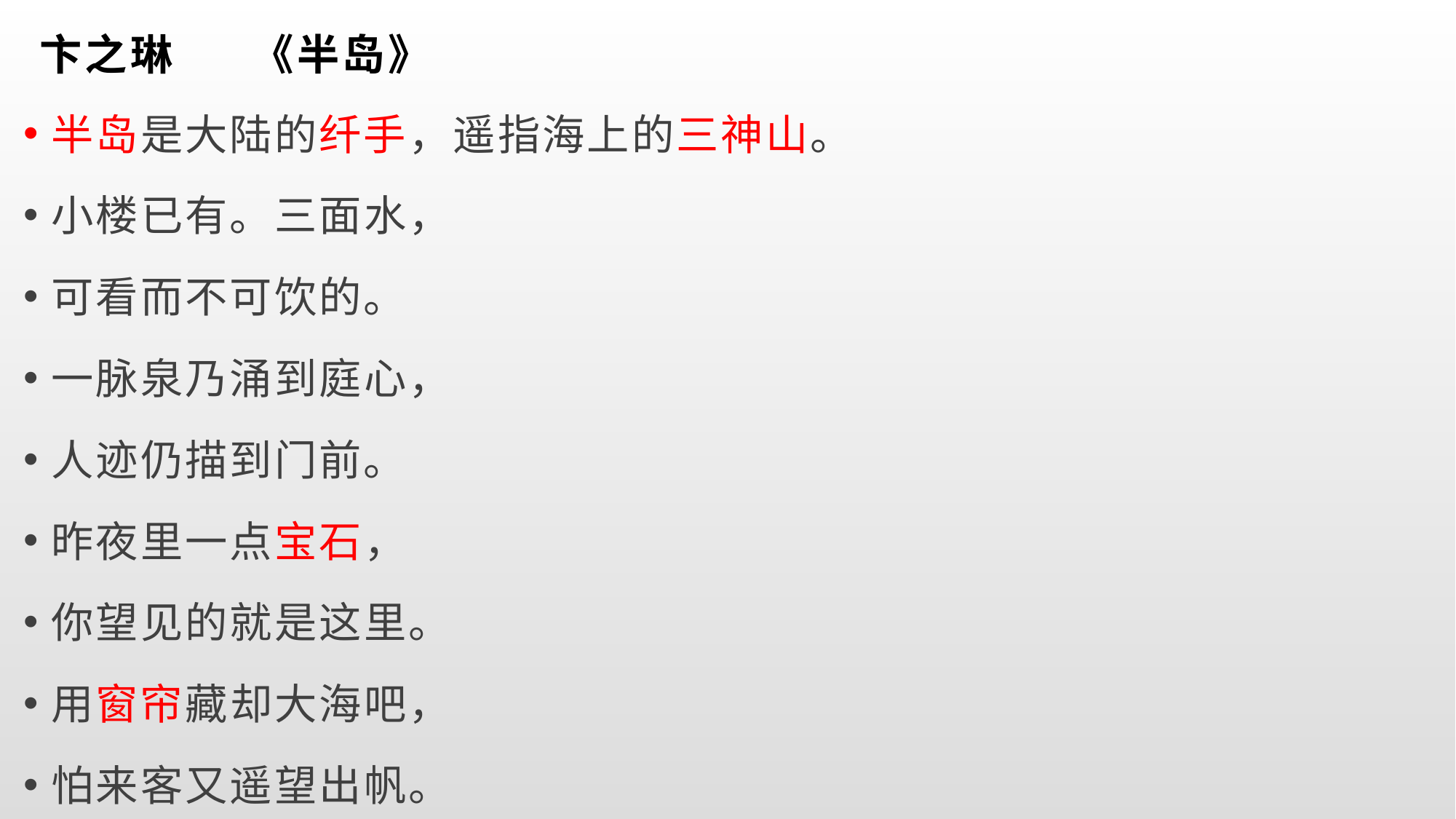

# 卞之琳      《半岛》
半岛是大陆的纤手，遥指海上的三神山。
小楼已有。三面水，
可看而不可饮的。
一脉泉乃涌到庭心，
人迹仍描到门前。
昨夜里一点宝石，
你望见的就是这里。
用窗帘藏却大海吧，
怕来客又遥望出帆。